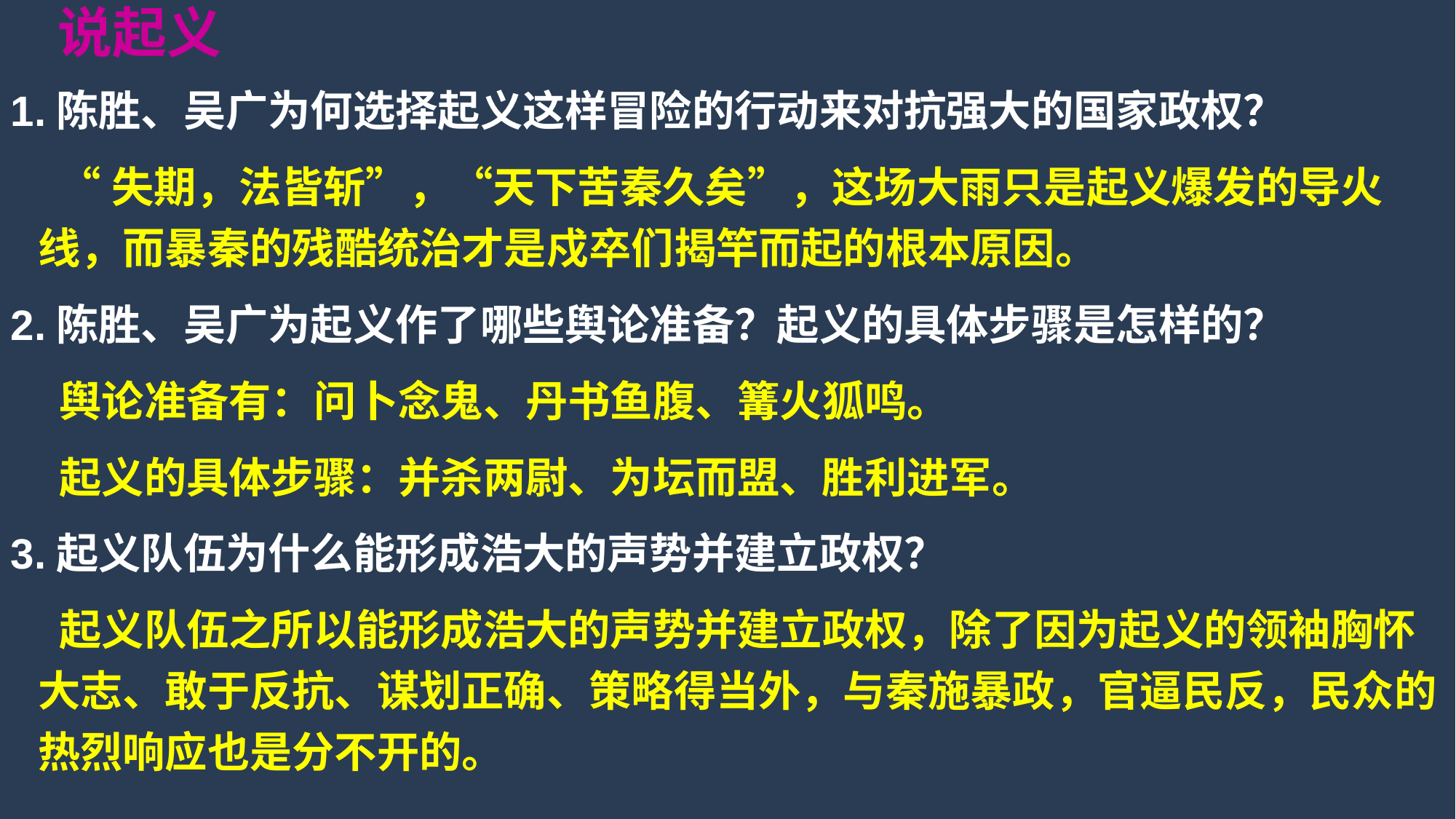

说起义
1.陈胜、吴广为何选择起义这样冒险的行动来对抗强大的国家政权？
     “失期，法皆斩”，“天下苦秦久矣”，这场大雨只是起义爆发的导火线，而暴秦的残酷统治才是戍卒们揭竿而起的根本原因。
2.陈胜、吴广为起义作了哪些舆论准备？起义的具体步骤是怎样的？
    舆论准备有：问卜念鬼、丹书鱼腹、篝火狐鸣。
    起义的具体步骤：并杀两尉、为坛而盟、胜利进军。
3.起义队伍为什么能形成浩大的声势并建立政权？
    起义队伍之所以能形成浩大的声势并建立政权，除了因为起义的领袖胸怀大志、敢于反抗、谋划正确、策略得当外，与秦施暴政，官逼民反，民众的热烈响应也是分不开的。